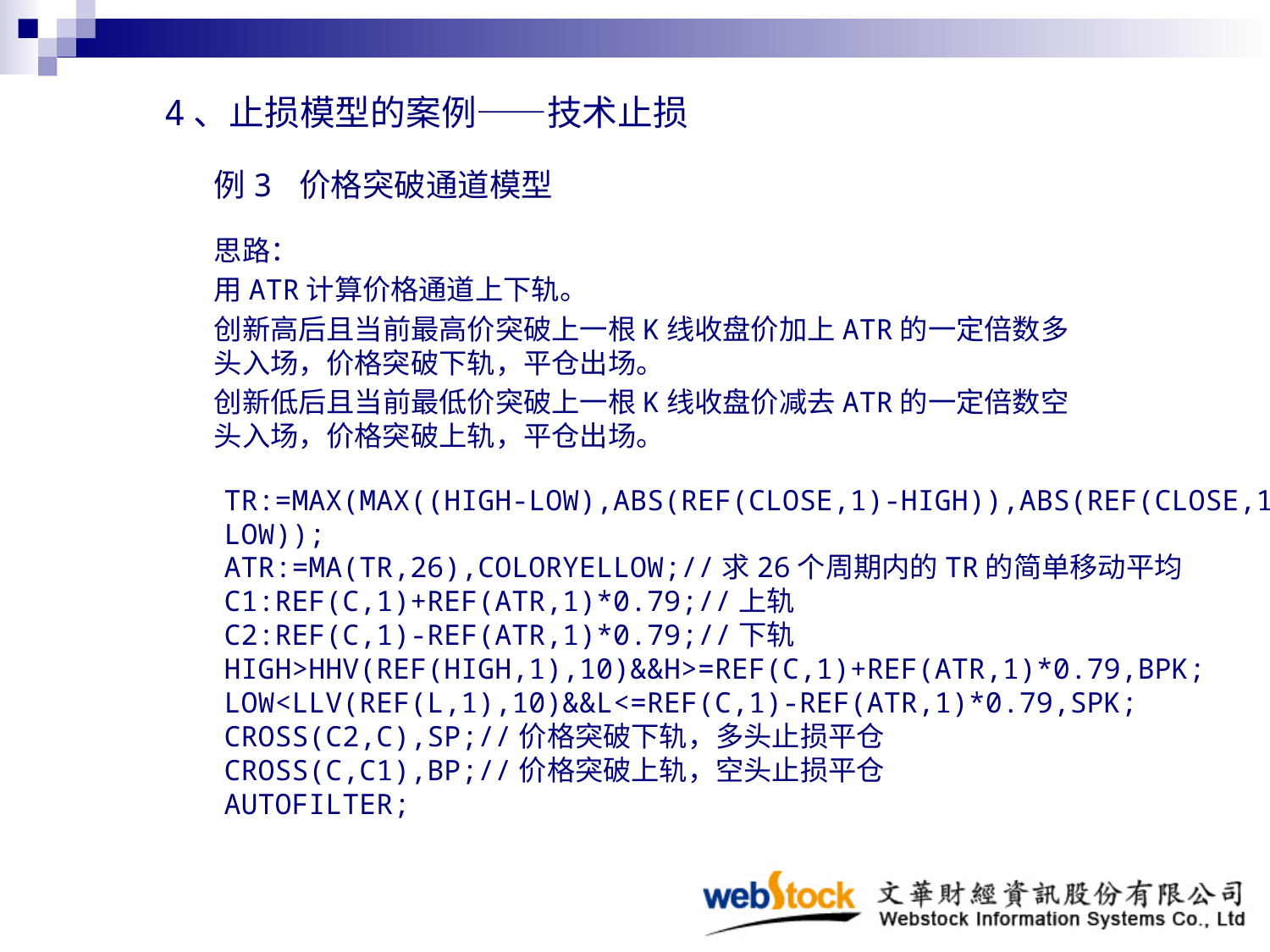

4、止损模型的案例——技术止损
例3 价格突破通道模型
思路：
用ATR计算价格通道上下轨。
创新高后且当前最高价突破上一根K线收盘价加上ATR的一定倍数多头入场，价格突破下轨，平仓出场。
创新低后且当前最低价突破上一根K线收盘价减去ATR的一定倍数空头入场，价格突破上轨，平仓出场。

TR:=MAX(MAX((HIGH-LOW),ABS(REF(CLOSE,1)-HIGH)),ABS(REF(CLOSE,1)-LOW));
ATR:=MA(TR,26),COLORYELLOW;//求26个周期内的TR的简单移动平均
C1:REF(C,1)+REF(ATR,1)*0.79;//上轨
C2:REF(C,1)-REF(ATR,1)*0.79;//下轨
HIGH>HHV(REF(HIGH,1),10)&&H>=REF(C,1)+REF(ATR,1)*0.79,BPK;
LOW<LLV(REF(L,1),10)&&L<=REF(C,1)-REF(ATR,1)*0.79,SPK;
CROSS(C2,C),SP;//价格突破下轨，多头止损平仓
CROSS(C,C1),BP;//价格突破上轨，空头止损平仓
AUTOFILTER;